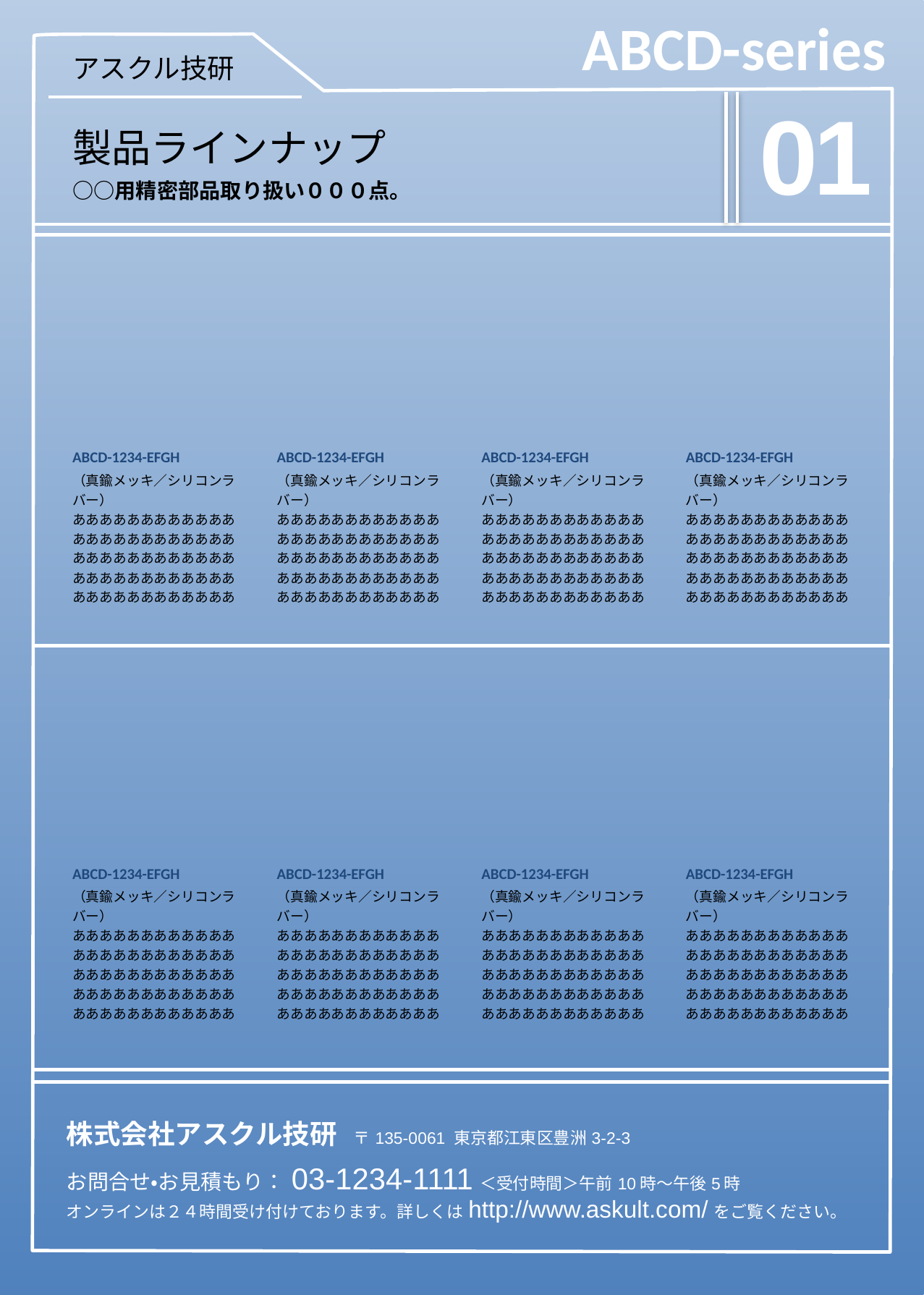

ABCD-series

# アスクル技研
01
製品ラインナップ
○○用精密部品取り扱い０００点。

ABCD-1234-EFGH
ABCD-1234-EFGH
ABCD-1234-EFGH
ABCD-1234-EFGH
（真鍮メッキ／シリコンラバー）
ああああああああああああああああああああああああああああああああああああああああああああああああああああああああああああ
（真鍮メッキ／シリコンラバー）
ああああああああああああああああああああああああああああああああああああああああああああああああああああああああああああ
（真鍮メッキ／シリコンラバー）
ああああああああああああああああああああああああああああああああああああああああああああああああああああああああああああ
（真鍮メッキ／シリコンラバー）
ああああああああああああああああああああああああああああああああああああああああああああああああああああああああああああ

ABCD-1234-EFGH
ABCD-1234-EFGH
ABCD-1234-EFGH
ABCD-1234-EFGH
（真鍮メッキ／シリコンラバー）
ああああああああああああああああああああああああああああああああああああああああああああああああああああああああああああ
（真鍮メッキ／シリコンラバー）
ああああああああああああああああああああああああああああああああああああああああああああああああああああああああああああ
（真鍮メッキ／シリコンラバー）
ああああああああああああああああああああああああああああああああああああああああああああああああああああああああああああ
（真鍮メッキ／シリコンラバー）
ああああああああああああああああああああああああああああああああああああああああああああああああああああああああああああ
|  | 株式会社アスクル技研　〒135-0061 東京都江東区豊洲3-2-3 |
| --- | --- |
|  | お問合せ・お見積もり：03-1234-1111＜受付時間＞午前10時〜午後5時 オンラインは２４時間受け付けております。詳しくはhttp://www.askult.com/をご覧ください。 |